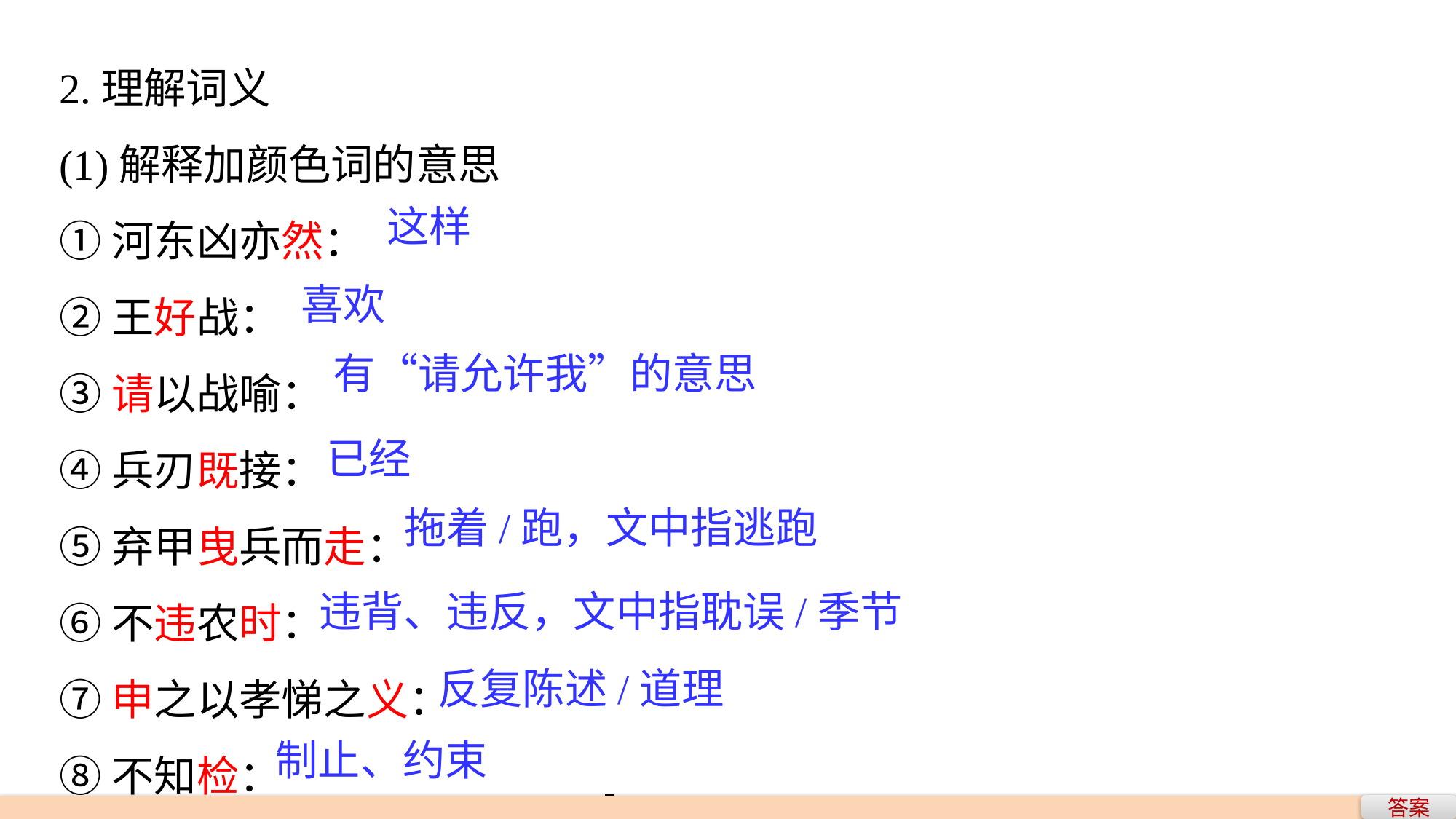

2.理解词义
(1)解释加颜色词的意思
①河东凶亦然：
②王好战：
③请以战喻：
④兵刃既接：
⑤弃甲曳兵而走：
⑥不违农时：
⑦申之以孝悌之义：
⑧不知检：
这样
喜欢
有“请允许我”的意思
已经
拖着/跑，文中指逃跑
违背、违反，文中指耽误/季节
反复陈述/道理
制止、约束
答案